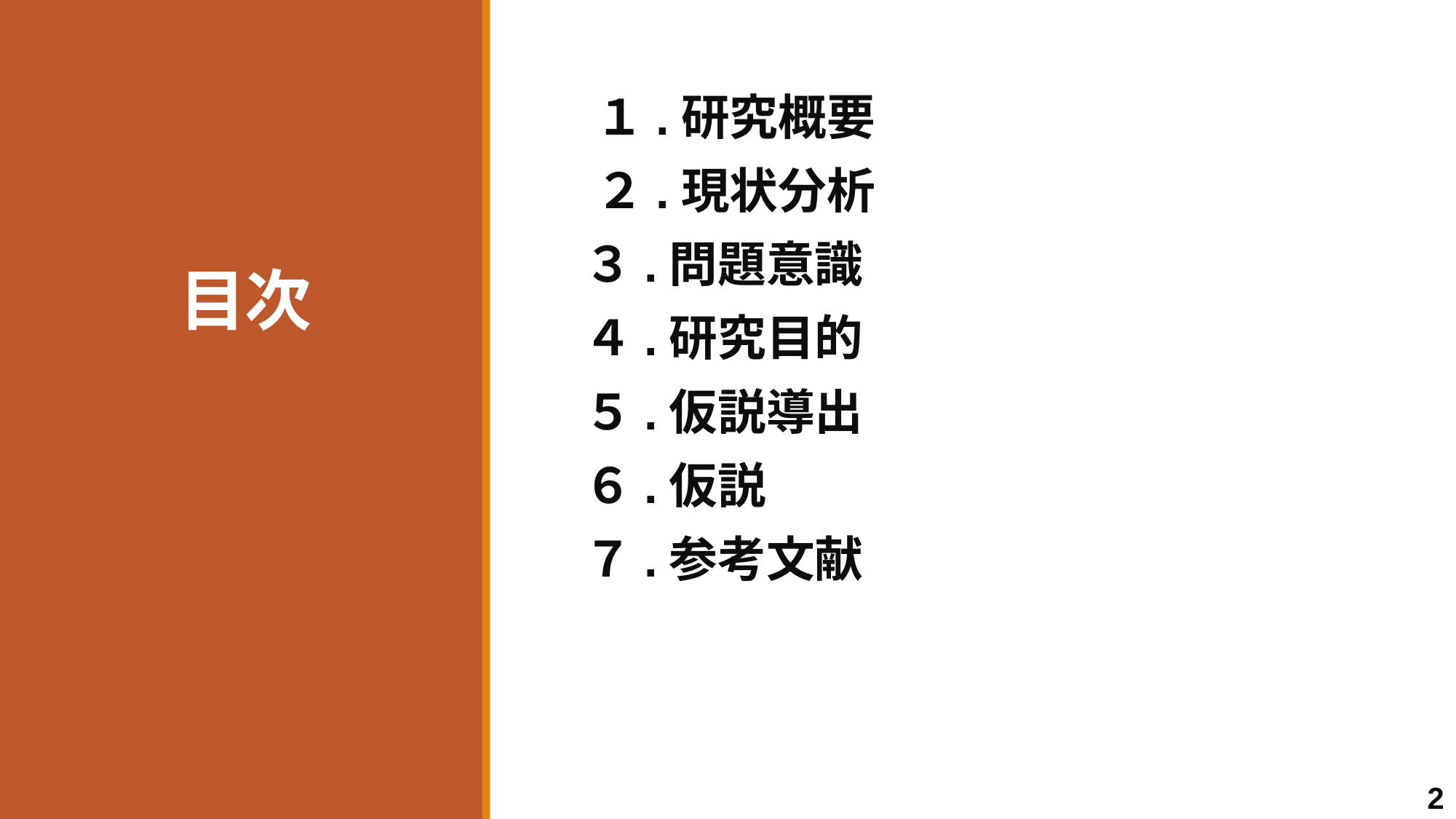

# 目次
 １.研究概要
 ２.現状分析
３.問題意識
４.研究目的
５.仮説導出
６.仮説
７.参考文献

2